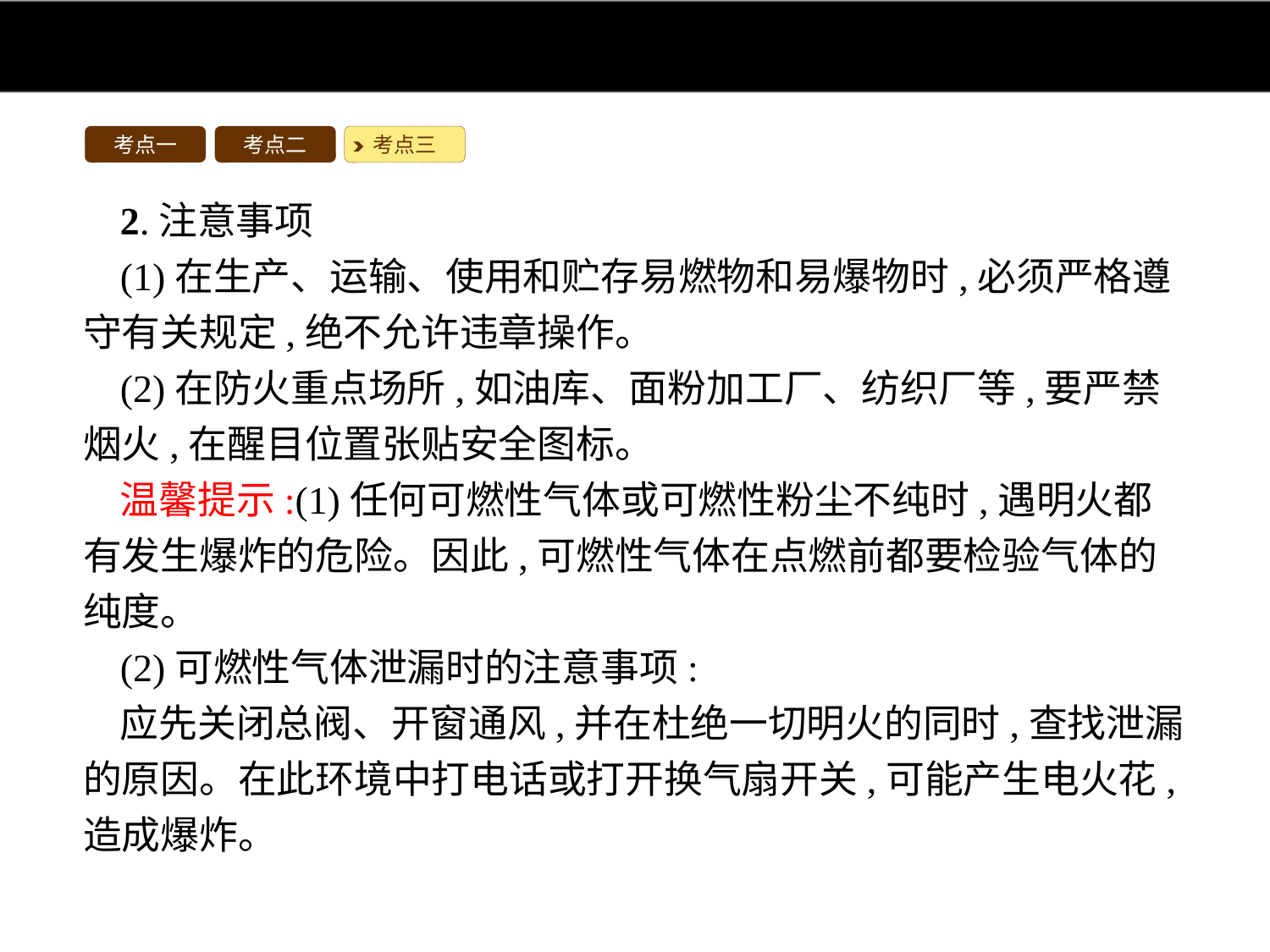

考点一
考点二
考点三

2.注意事项
(1)在生产、运输、使用和贮存易燃物和易爆物时,必须严格遵守有关规定,绝不允许违章操作。
(2)在防火重点场所,如油库、面粉加工厂、纺织厂等,要严禁烟火,在醒目位置张贴安全图标。
温馨提示:(1)任何可燃性气体或可燃性粉尘不纯时,遇明火都有发生爆炸的危险。因此,可燃性气体在点燃前都要检验气体的纯度。
(2)可燃性气体泄漏时的注意事项:
应先关闭总阀、开窗通风,并在杜绝一切明火的同时,查找泄漏的原因。在此环境中打电话或打开换气扇开关,可能产生电火花,造成爆炸。